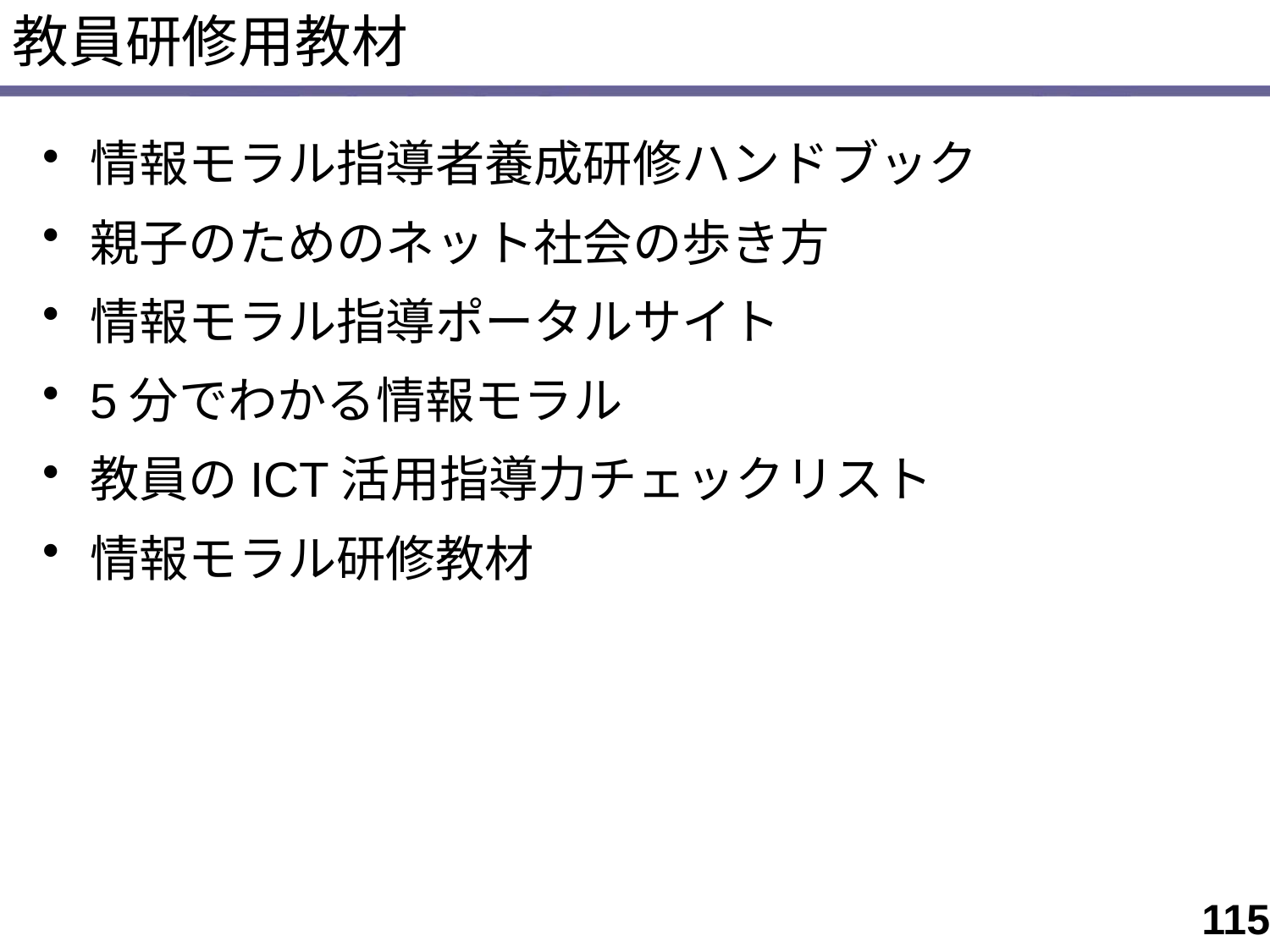

教員研修用教材
情報モラル指導者養成研修ハンドブック
親子のためのネット社会の歩き方
情報モラル指導ポータルサイト
5分でわかる情報モラル
教員のICT活用指導力チェックリスト
情報モラル研修教材
115